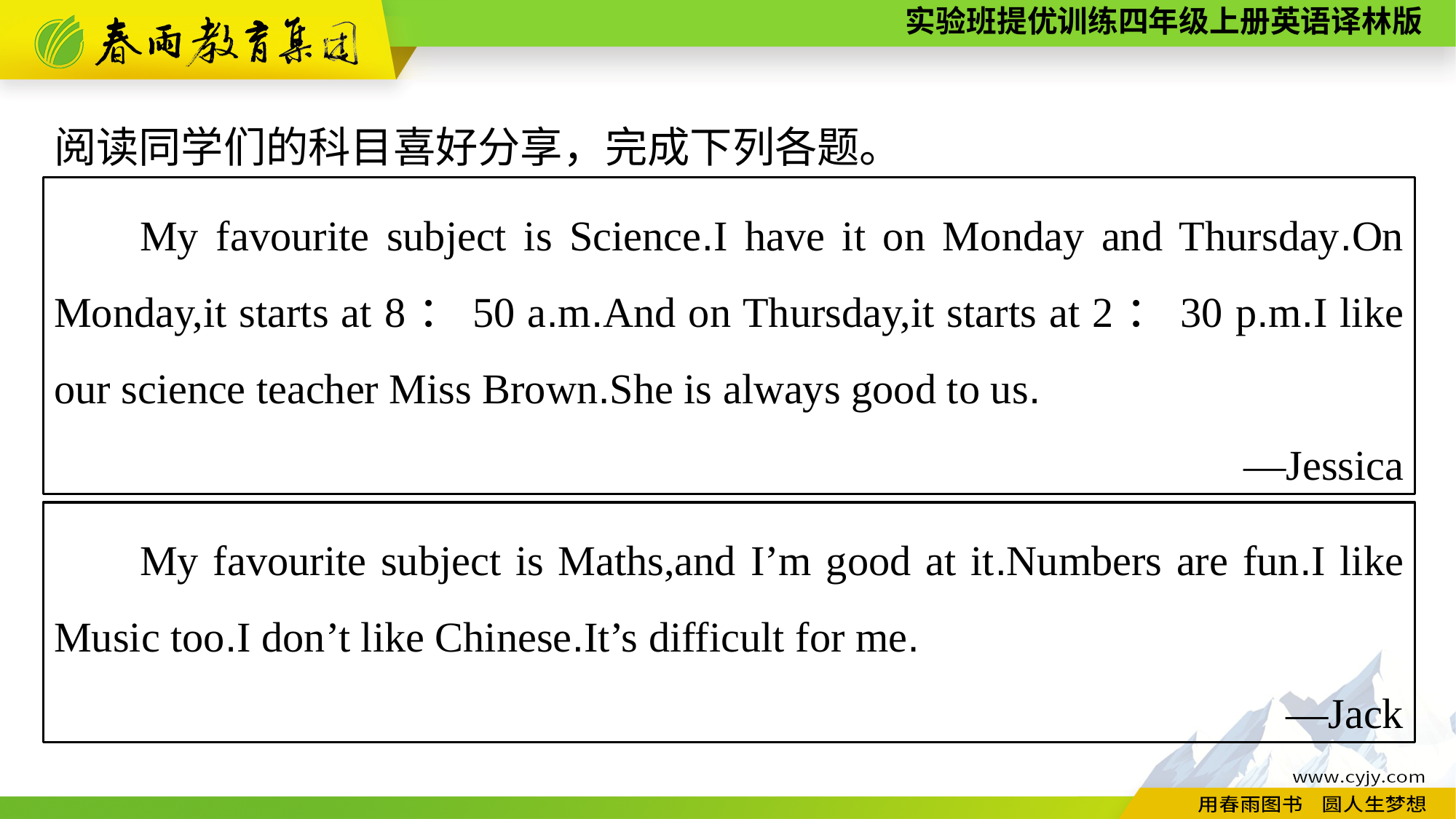

阅读同学们的科目喜好分享，完成下列各题。
My favourite subject is Science.I have it on Monday and Thursday.On Monday,it starts at 8：50 a.m.And on Thursday,it starts at 2：30 p.m.I like our science teacher Miss Brown.She is always good to us.
—Jessica
My favourite subject is Maths,and I’m good at it.Numbers are fun.I like Music too.I don’t like Chinese.It’s difficult for me.
—Jack